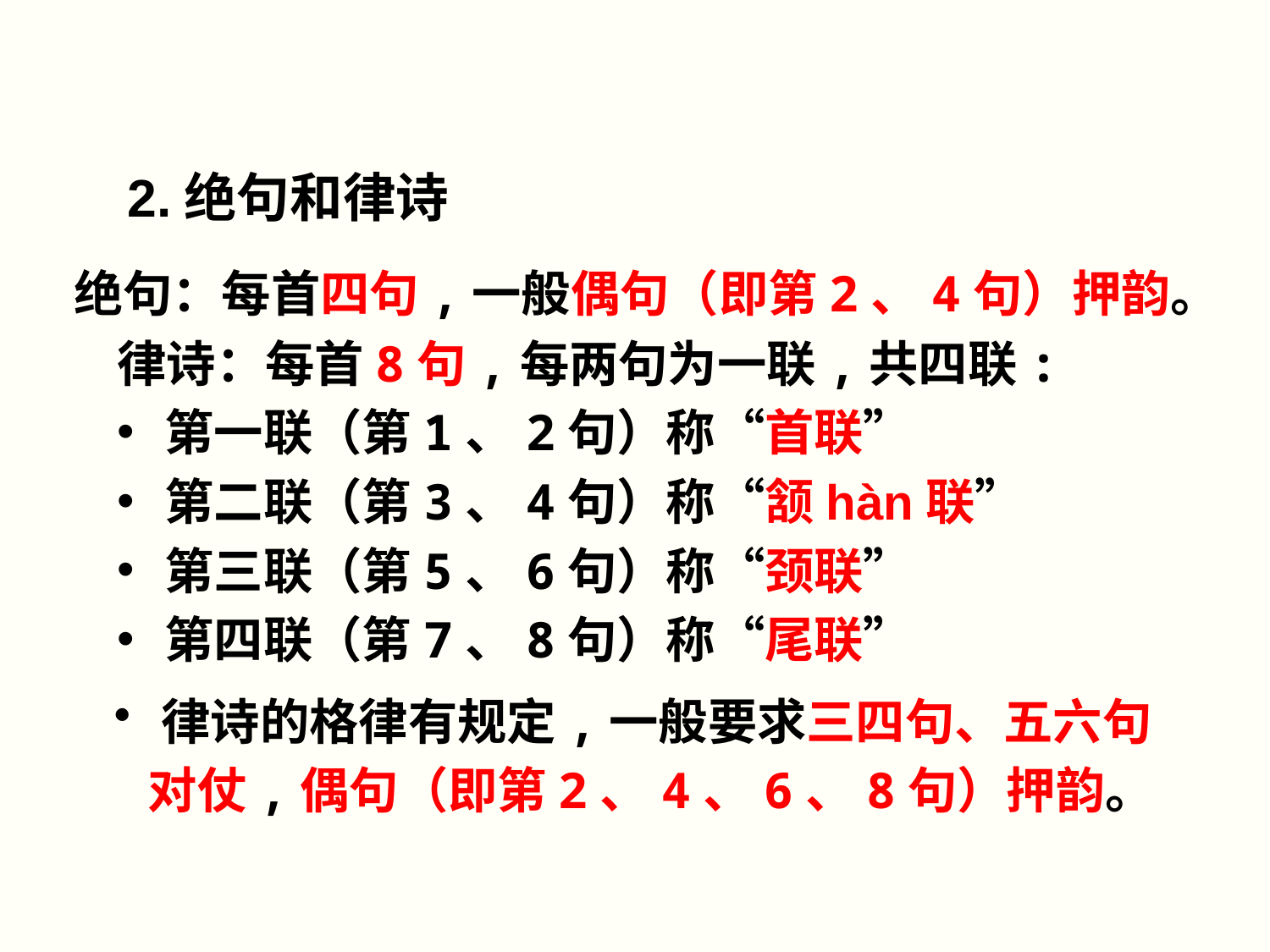

2.绝句和律诗
绝句：每首四句,一般偶句（即第2、4句）押韵。
律诗：每首8句,每两句为一联,共四联:
第一联（第1、2句）称“首联”
第二联（第3、4句）称“颔hàn联”
第三联（第5、6句）称“颈联”
第四联（第7、8句）称“尾联”
律诗的格律有规定,一般要求三四句、五六句
  对仗,偶句（即第2、4、6、8句）押韵。